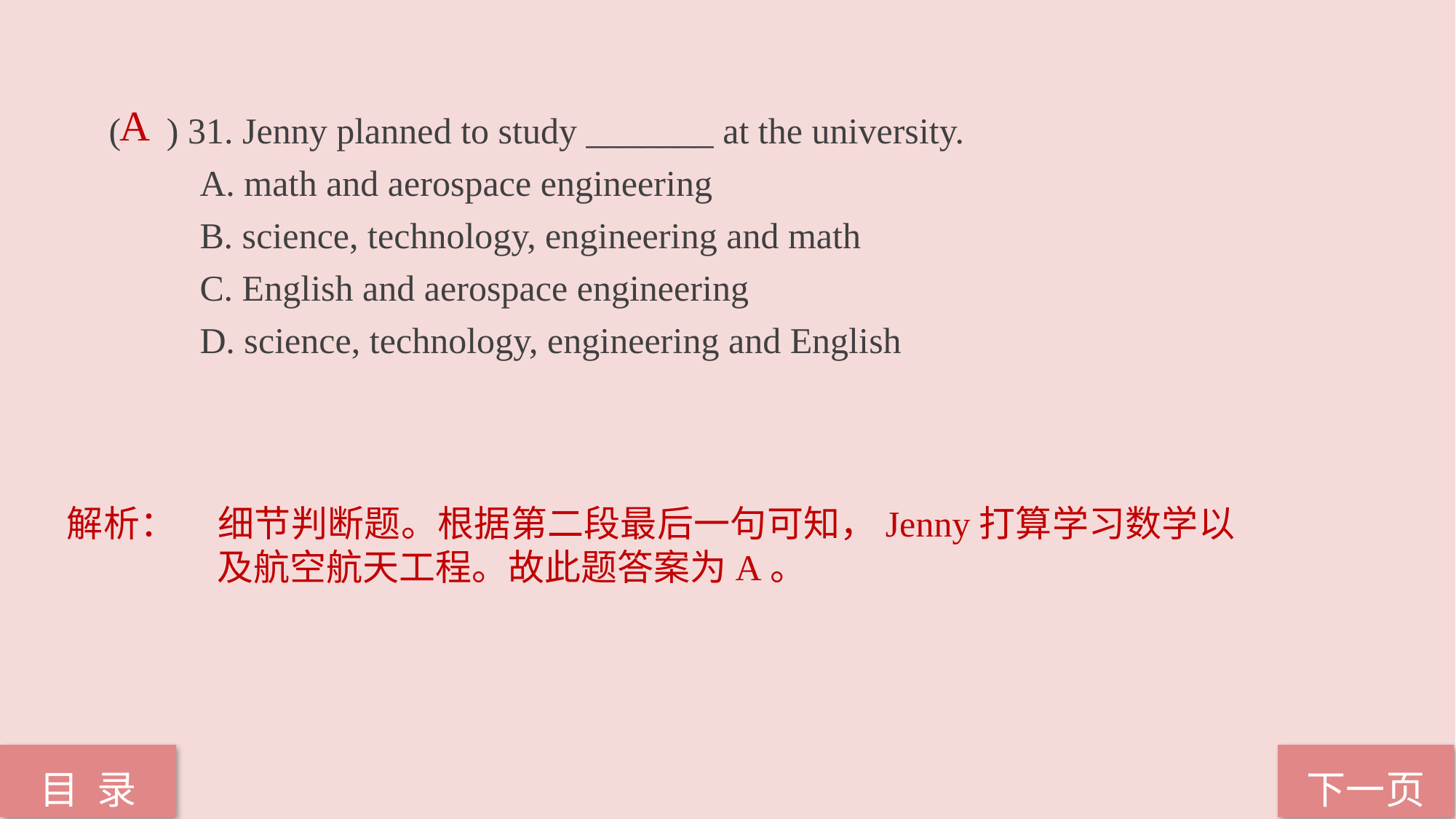

A
(     ) 31. Jenny planned to study _______ at the university.
          A. math and aerospace engineering
          B. science, technology, engineering and math
          C. English and aerospace engineering
          D. science, technology, engineering and English

解析：	细节判断题。根据第二段最后一句可知，Jenny打算学习数学以及航空航天工程。故此题答案为A。